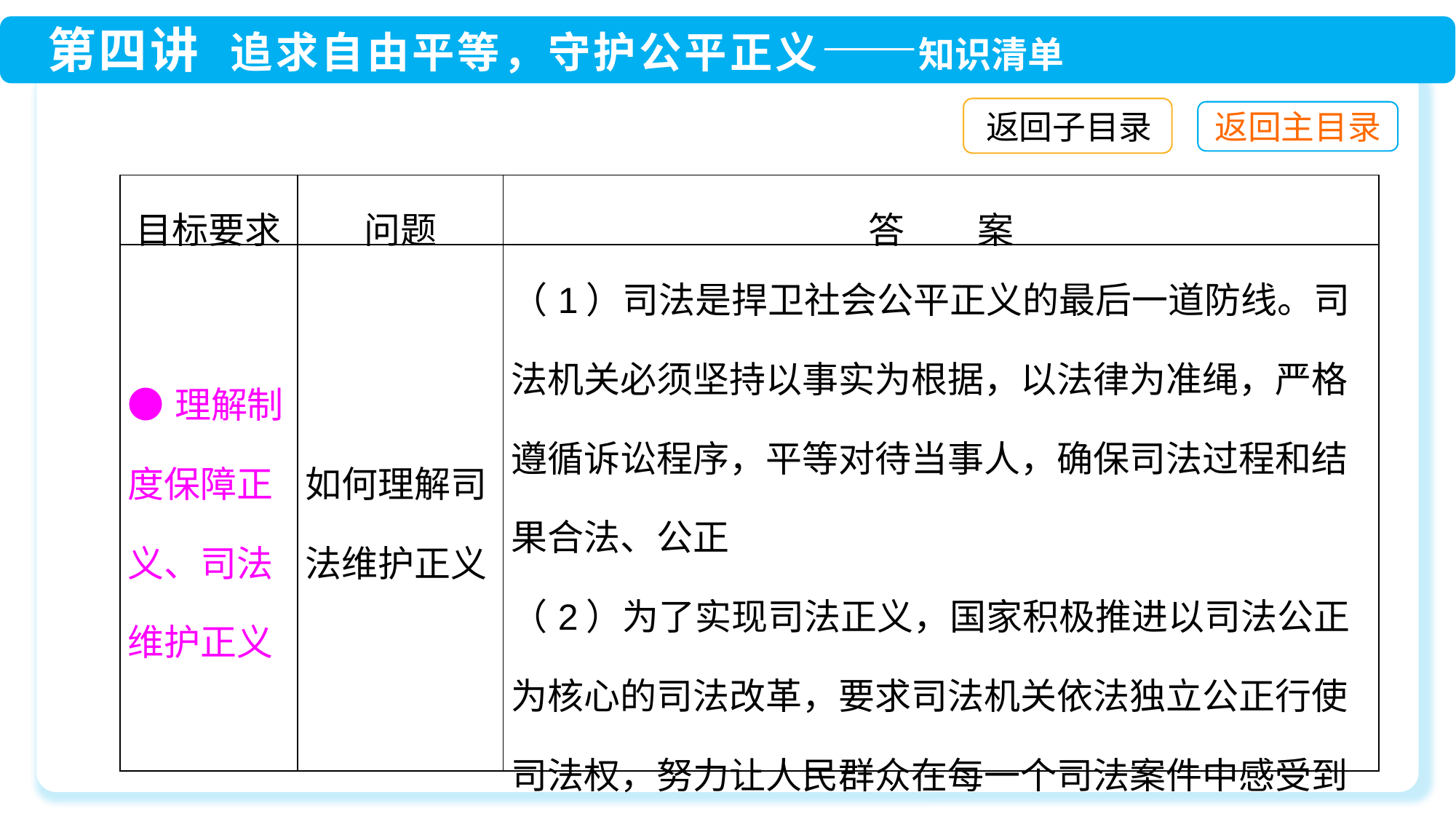

返回子目录
| 目标要求 | 问题 | 答　　案 |
| --- | --- | --- |
| ●理解制度保障正义、司法维护正义 | 如何理解司法维护正义 | （1）司法是捍卫社会公平正义的最后一道防线。司法机关必须坚持以事实为根据，以法律为准绳，严格遵循诉讼程序，平等对待当事人，确保司法过程和结果合法、公正 （2）为了实现司法正义，国家积极推进以司法公正为核心的司法改革，要求司法机关依法独立公正行使司法权，努力让人民群众在每一个司法案件中感受到公平正义 |